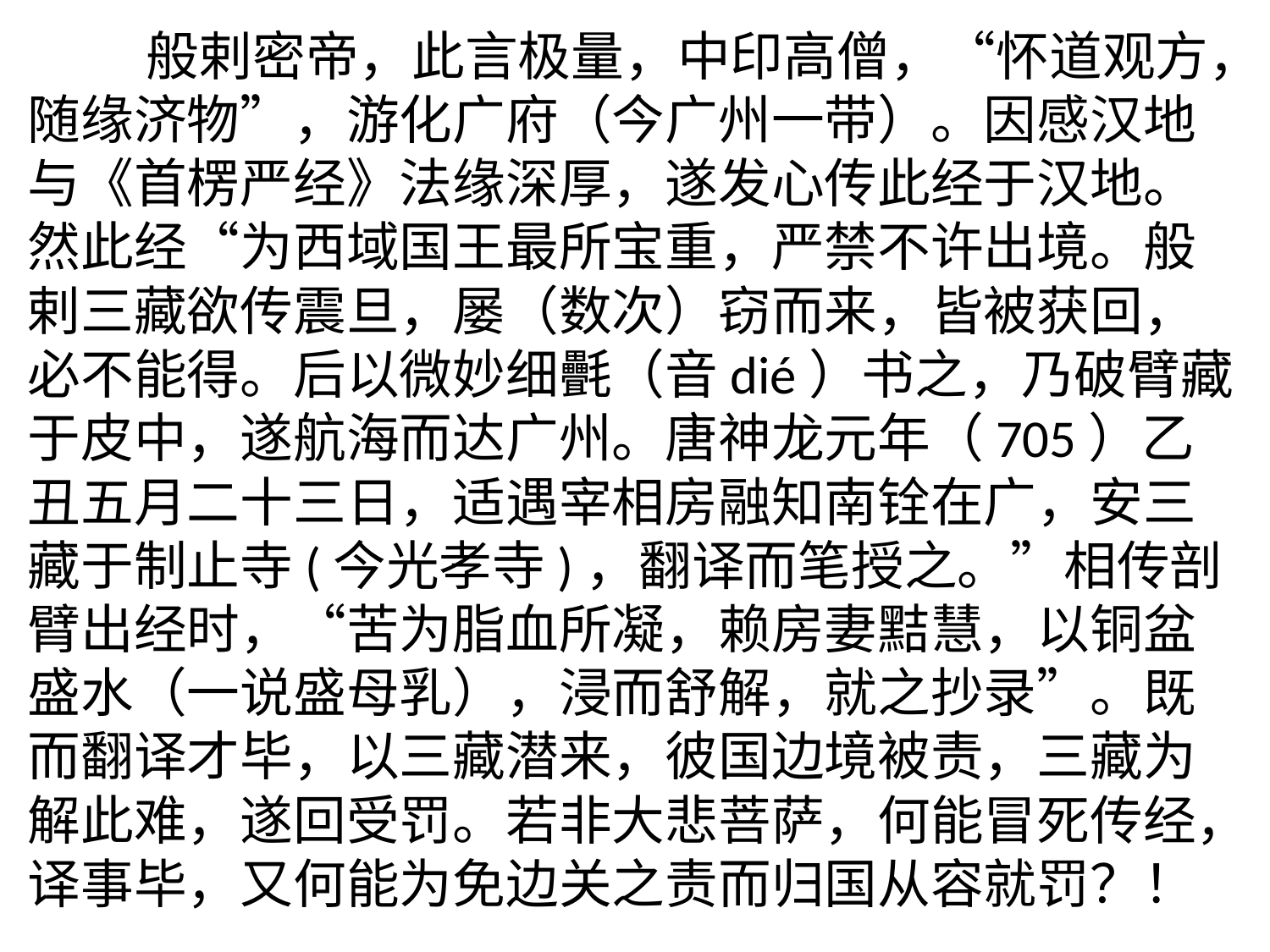

般剌密帝，此言极量，中印高僧，“怀道观方，随缘济物”，游化广府（今广州一带）。因感汉地与《首楞严经》法缘深厚，遂发心传此经于汉地。然此经“为西域国王最所宝重，严禁不许出境。般剌三藏欲传震旦，屡（数次）窃而来，皆被获回，必不能得。后以微妙细㲲（音dié）书之，乃破臂藏于皮中，遂航海而达广州。唐神龙元年（705）乙丑五月二十三日，适遇宰相房融知南铨在广，安三藏于制止寺(今光孝寺)，翻译而笔授之。”相传剖臂出经时，“苦为脂血所凝，赖房妻黠慧，以铜盆盛水（一说盛母乳），浸而舒解，就之抄录”。既而翻译才毕，以三藏潜来，彼国边境被责，三藏为解此难，遂回受罚。若非大悲菩萨，何能冒死传经，译事毕，又何能为免边关之责而归国从容就罚？！